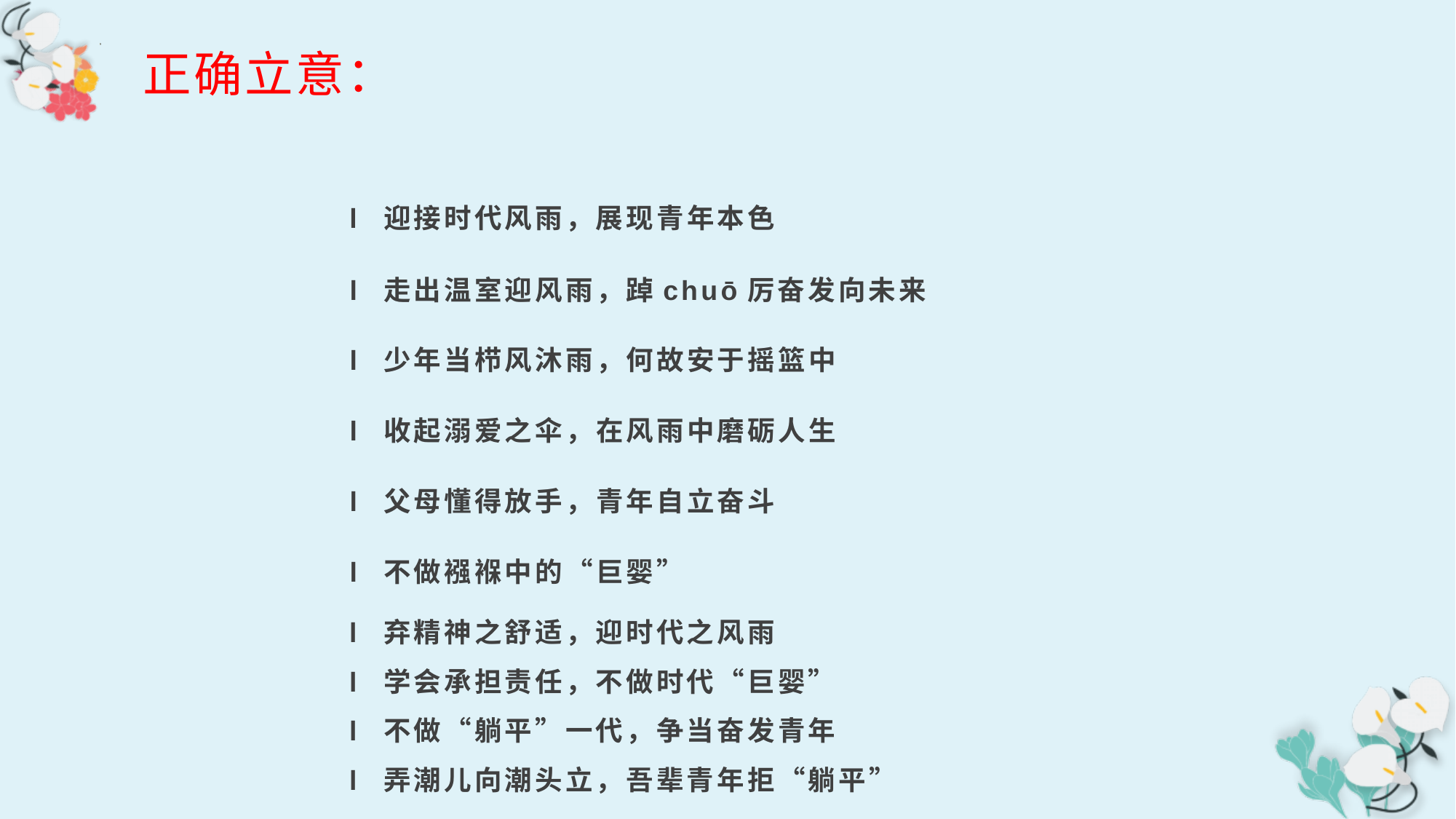

正确立意：
l 迎接时代风雨，展现青年本色
l 走出温室迎风雨，踔chuō厉奋发向未来
l 少年当栉风沐雨，何故安于摇篮中
l 收起溺爱之伞，在风雨中磨砺人生
l 父母懂得放手，青年自立奋斗
l 不做襁褓中的“巨婴”
l 弃精神之舒适，迎时代之风雨
l 学会承担责任，不做时代“巨婴”
l 不做“躺平”一代，争当奋发青年
l 弄潮儿向潮头立，吾辈青年拒“躺平”